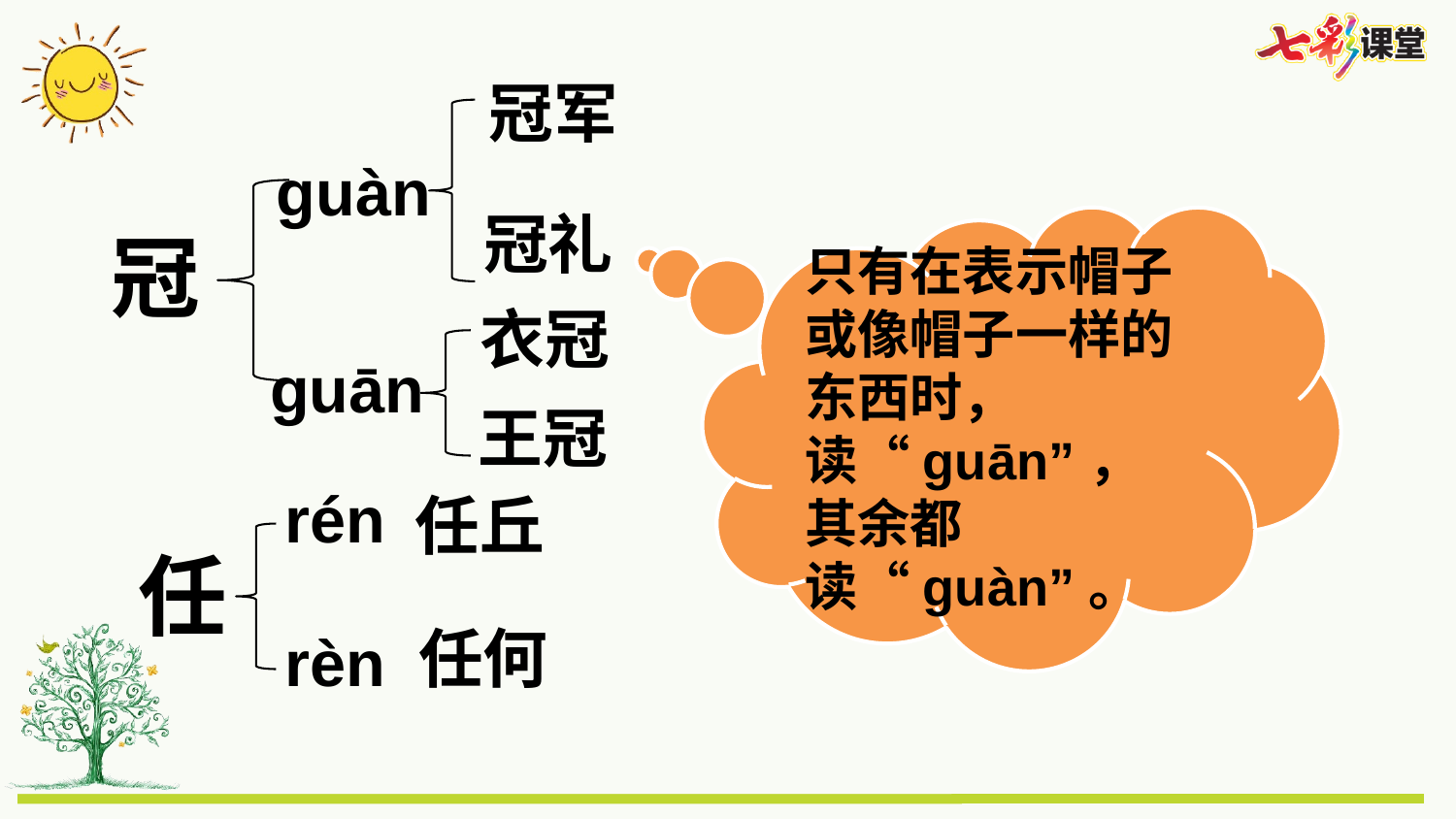

冠军

guàn

冠礼
只有在表示帽子或像帽子一样的东西时，读“guān”，其余都读“guàn”。
冠
衣冠

guān
王冠
rén
任丘

任
任何
rèn